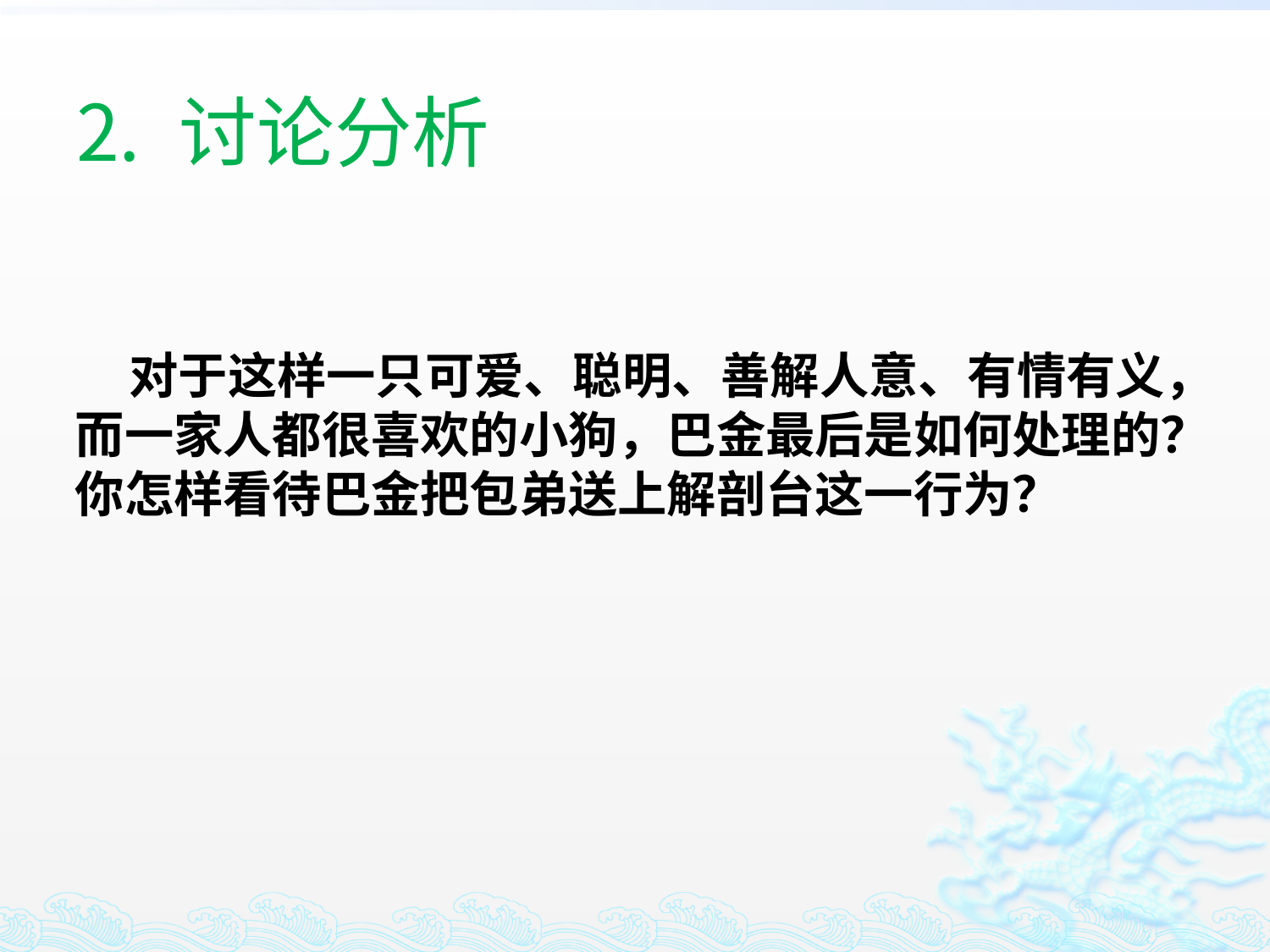

# 讨论分析
        对于这样一只可爱、聪明、善解人意、有情有义，而一家人都很喜欢的小狗，巴金最后是如何处理的？你怎样看待巴金把包弟送上解剖台这一行为？